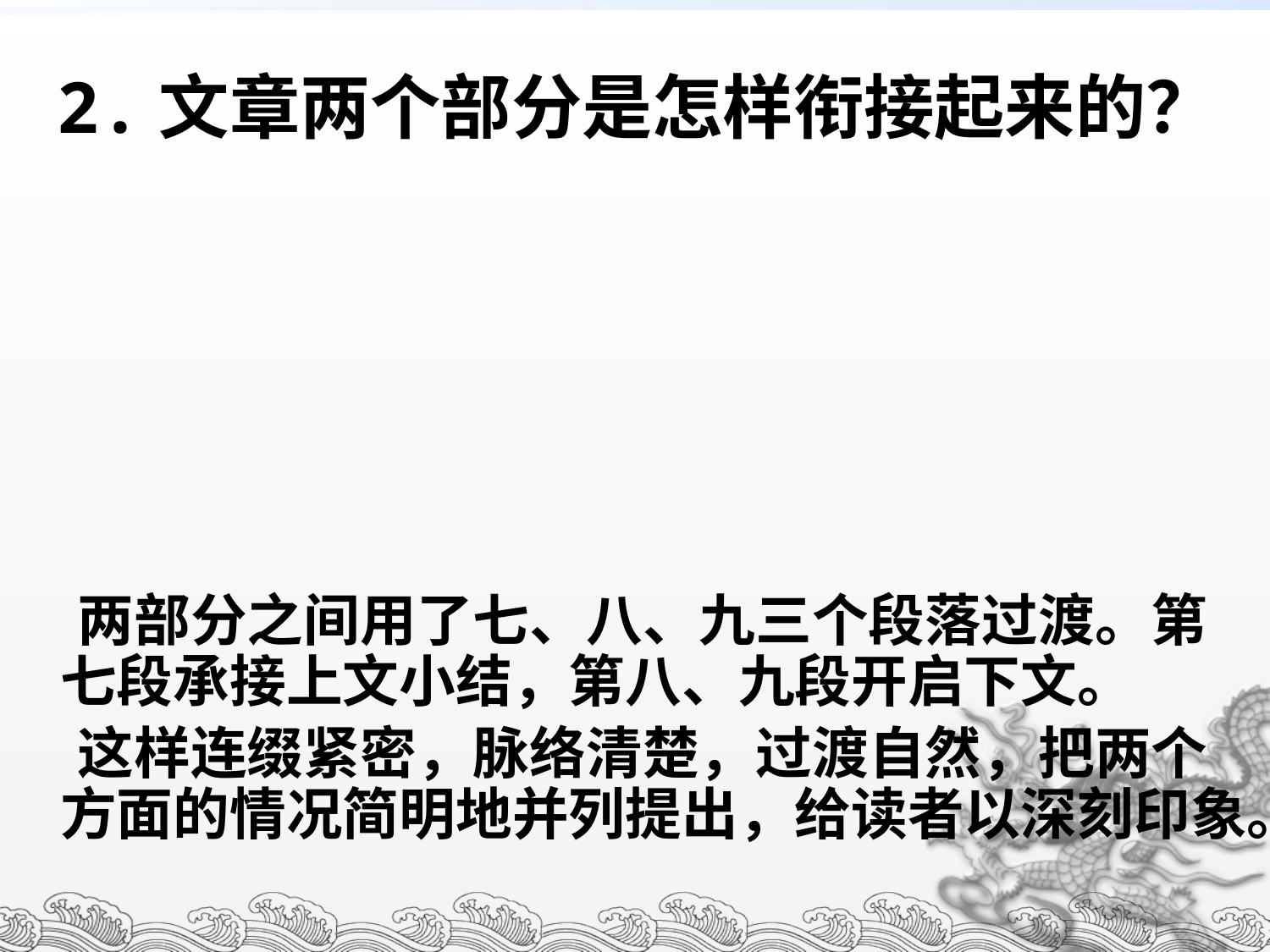

2.文章两个部分是怎样衔接起来的？

    两部分之间用了七、八、九三个段落过渡。第七段承接上文小结，第八、九段开启下文。
    这样连缀紧密，脉络清楚，过渡自然，把两个方面的情况简明地并列提出，给读者以深刻印象。